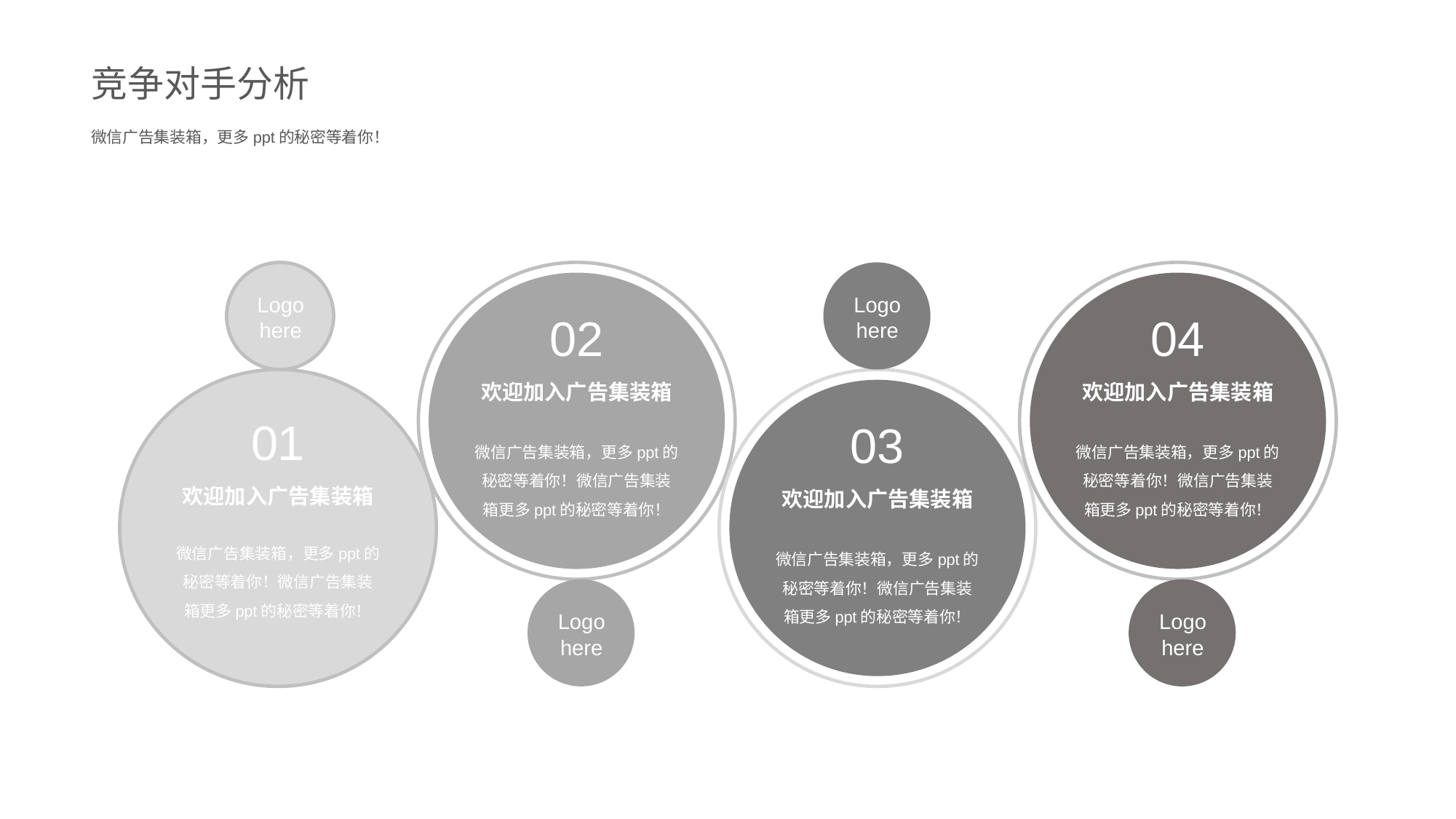

竞争对手分析
微信广告集装箱，更多ppt的秘密等着你！

Logo here

Logo here

02
欢迎加入广告集装箱

微信广告集装箱，更多ppt的秘密等着你！微信广告集装箱更多ppt的秘密等着你！
04
欢迎加入广告集装箱

微信广告集装箱，更多ppt的秘密等着你！微信广告集装箱更多ppt的秘密等着你！

03
欢迎加入广告集装箱

微信广告集装箱，更多ppt的秘密等着你！微信广告集装箱更多ppt的秘密等着你！
01
欢迎加入广告集装箱

微信广告集装箱，更多ppt的秘密等着你！微信广告集装箱更多ppt的秘密等着你！

Logo here

Logo here